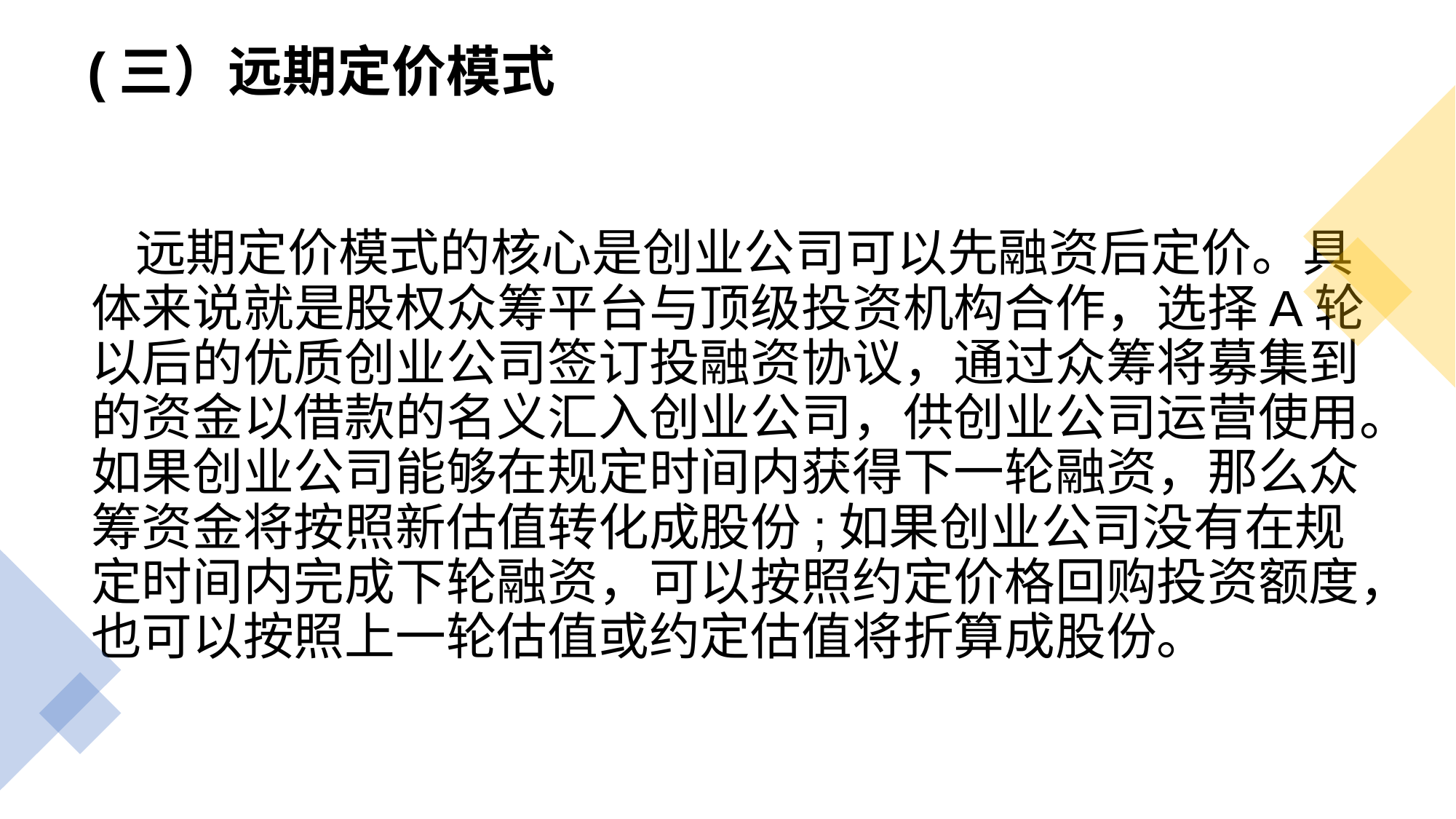

# (三）远期定价模式

      远期定价模式的核心是创业公司可以先融资后定价。具体来说就是股权众筹平台与顶级投资机构合作，选择A轮以后的优质创业公司签订投融资协议，通过众筹将募集到的资金以借款的名义汇入创业公司，供创业公司运营使用。如果创业公司能够在规定时间内获得下一轮融资，那么众筹资金将按照新估值转化成股份;如果创业公司没有在规定时间内完成下轮融资，可以按照约定价格回购投资额度，也可以按照上一轮估值或约定估值将折算成股份。